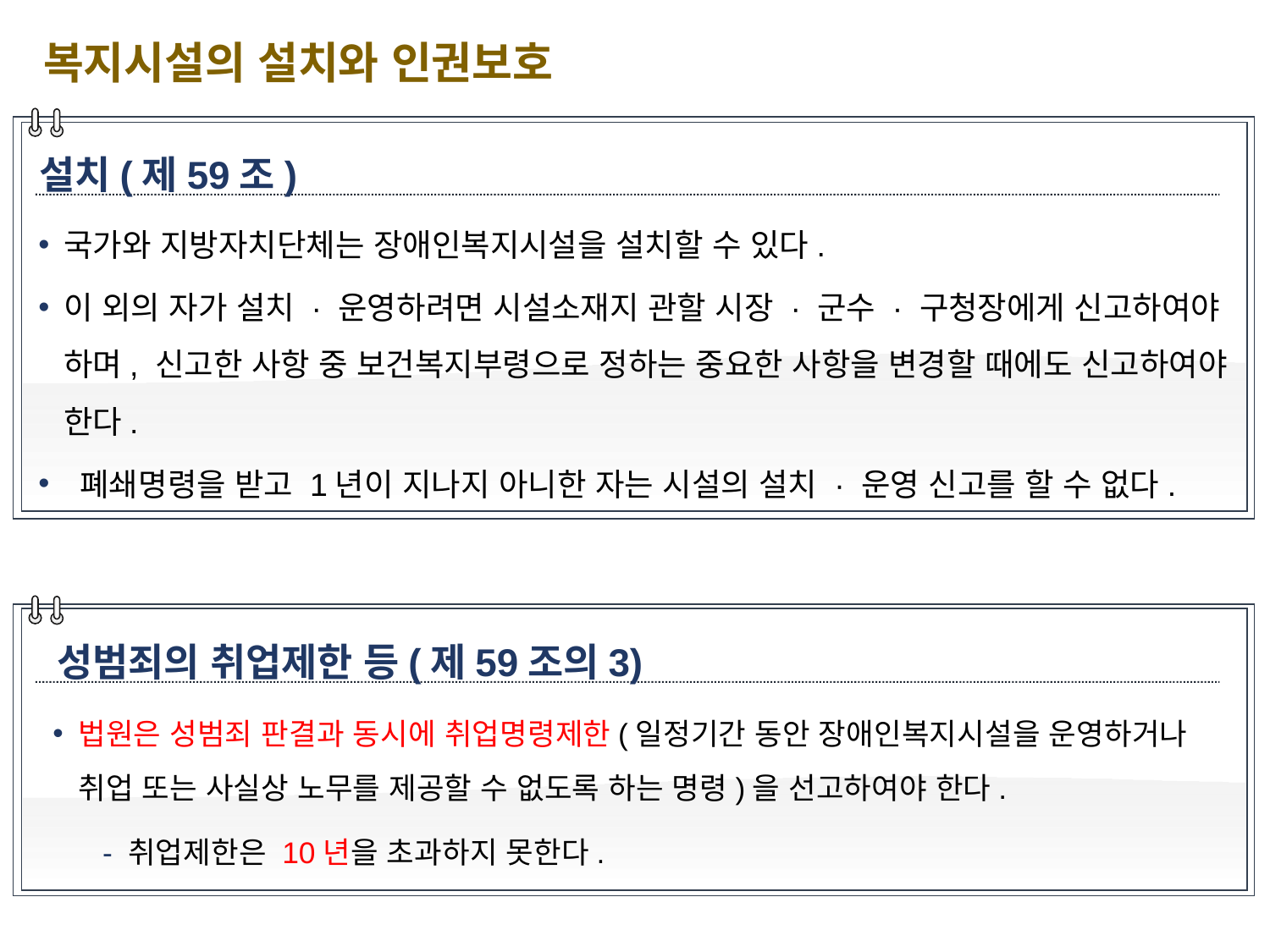

복지시설의 설치와 인권보호

설치(제59조)

국가와 지방자치단체는 장애인복지시설을 설치할 수 있다.
이 외의 자가 설치 · 운영하려면 시설소재지 관할 시장 · 군수 · 구청장에게 신고하여야 하며, 신고한 사항 중 보건복지부령으로 정하는 중요한 사항을 변경할 때에도 신고하여야 한다.
 폐쇄명령을 받고 1년이 지나지 아니한 자는 시설의 설치 · 운영 신고를 할 수 없다.

성범죄의 취업제한 등(제59조의3)

법원은 성범죄 판결과 동시에 취업명령제한(일정기간 동안 장애인복지시설을 운영하거나 취업 또는 사실상 노무를 제공할 수 없도록 하는 명령)을 선고하여야 한다.
      - 취업제한은 10년을 초과하지 못한다.